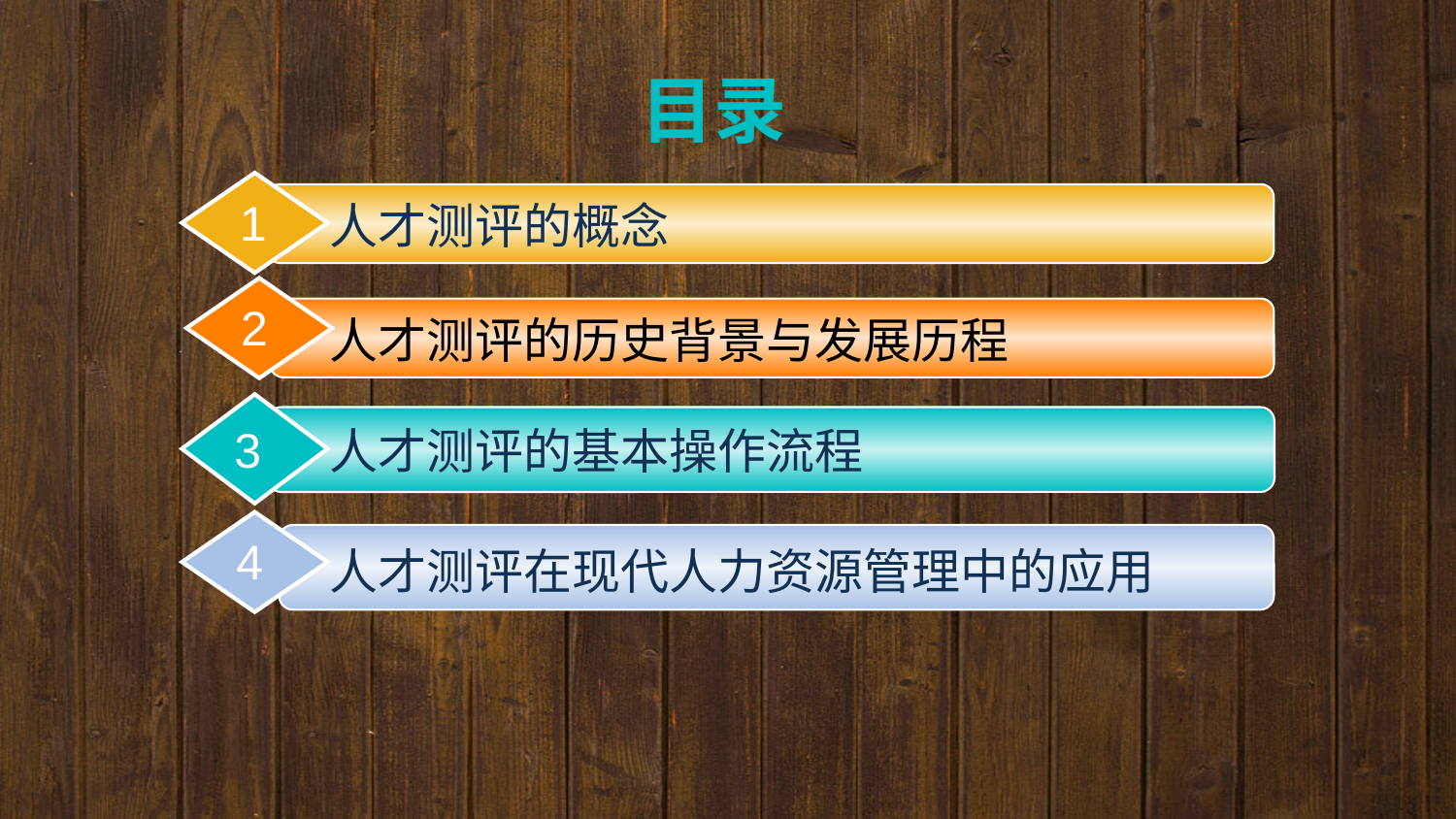

目录

1
人才测评的概念

2
2

人才测评的历史背景与发展历程

3
人才测评的基本操作流程

4

人才测评在现代人力资源管理中的应用